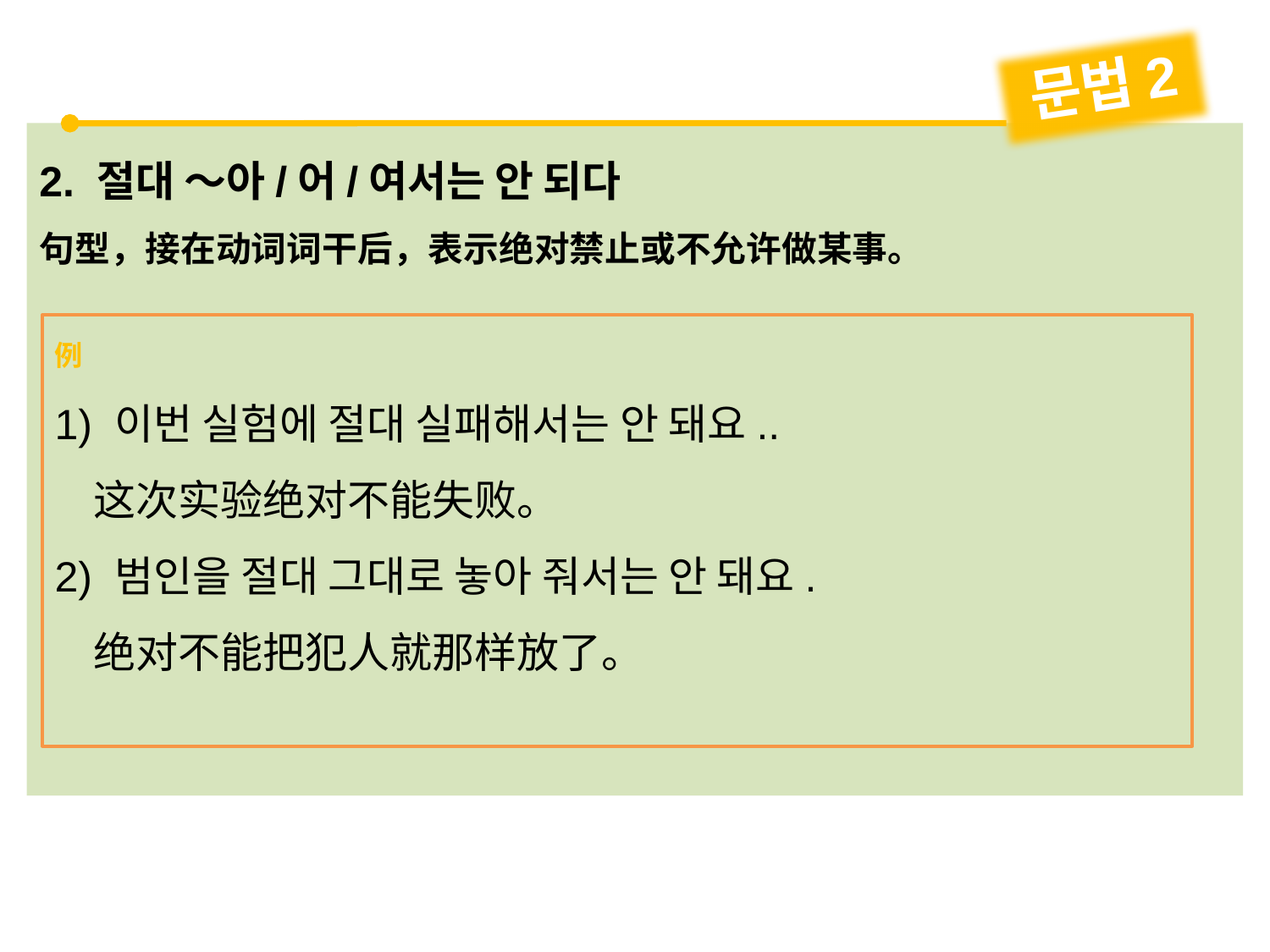

문법2
2. 절대 ～아/어/여서는 안 되다
句型，接在动词词干后，表示绝对禁止或不允许做某事。

例
1) 이번 실험에 절대 실패해서는 안 돼요..
   这次实验绝对不能失败。
2) 범인을 절대 그대로 놓아 줘서는 안 돼요.
   绝对不能把犯人就那样放了。